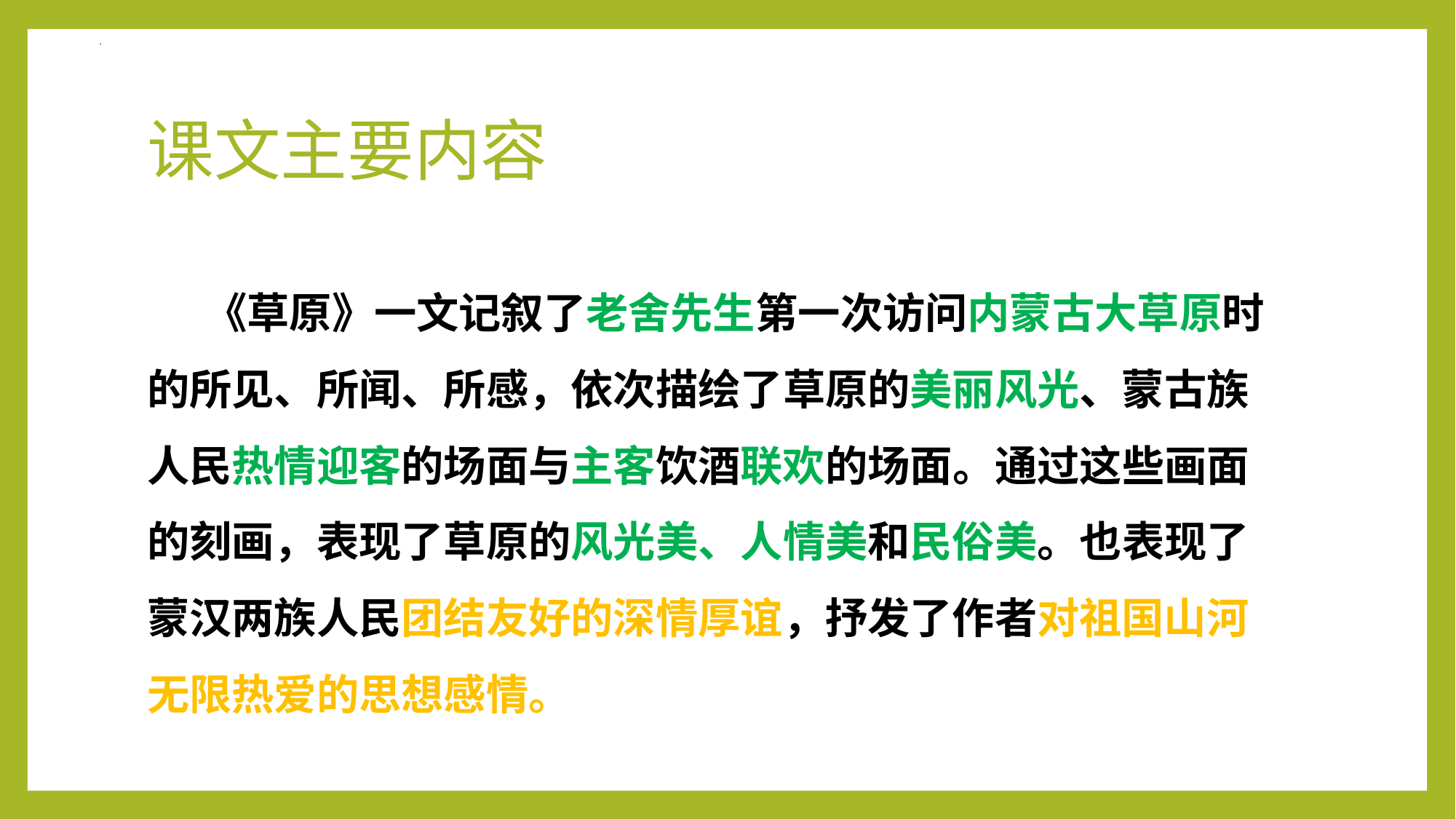

# 课文主要内容
    《草原》一文记叙了老舍先生第一次访问内蒙古大草原时的所见、所闻、所感，依次描绘了草原的美丽风光、蒙古族人民热情迎客的场面与主客饮酒联欢的场面。通过这些画面的刻画，表现了草原的风光美、人情美和民俗美。也表现了蒙汉两族人民团结友好的深情厚谊，抒发了作者对祖国山河无限热爱的思想感情。